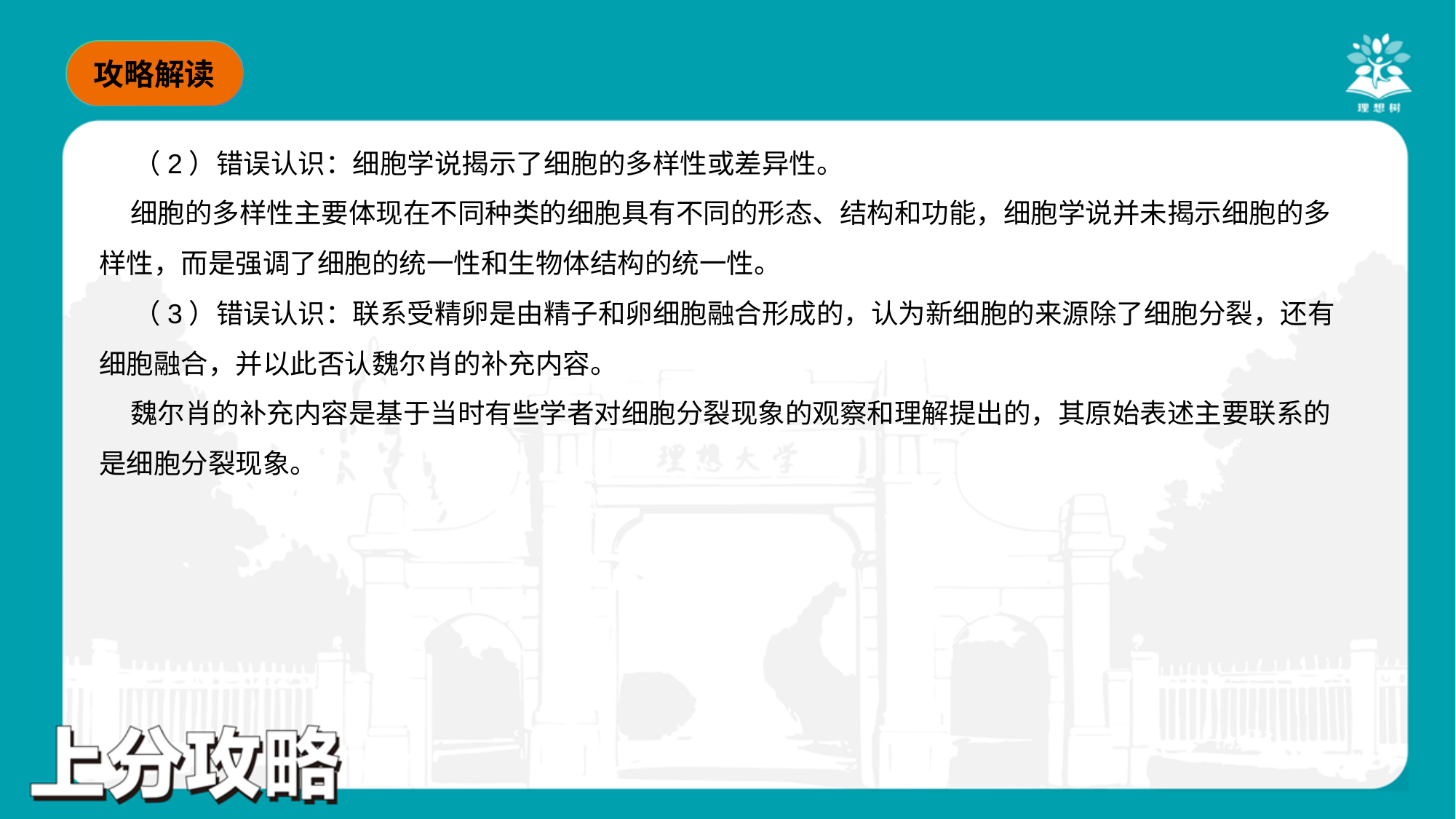

（2）错误认识：细胞学说揭示了细胞的多样性或差异性。
    细胞的多样性主要体现在不同种类的细胞具有不同的形态、结构和功能，细胞学说并未揭示细胞的多
样性，而是强调了细胞的统一性和生物体结构的统一性。
    （3）错误认识：联系受精卵是由精子和卵细胞融合形成的，认为新细胞的来源除了细胞分裂，还有
细胞融合，并以此否认魏尔肖的补充内容。
    魏尔肖的补充内容是基于当时有些学者对细胞分裂现象的观察和理解提出的，其原始表述主要联系的
是细胞分裂现象。